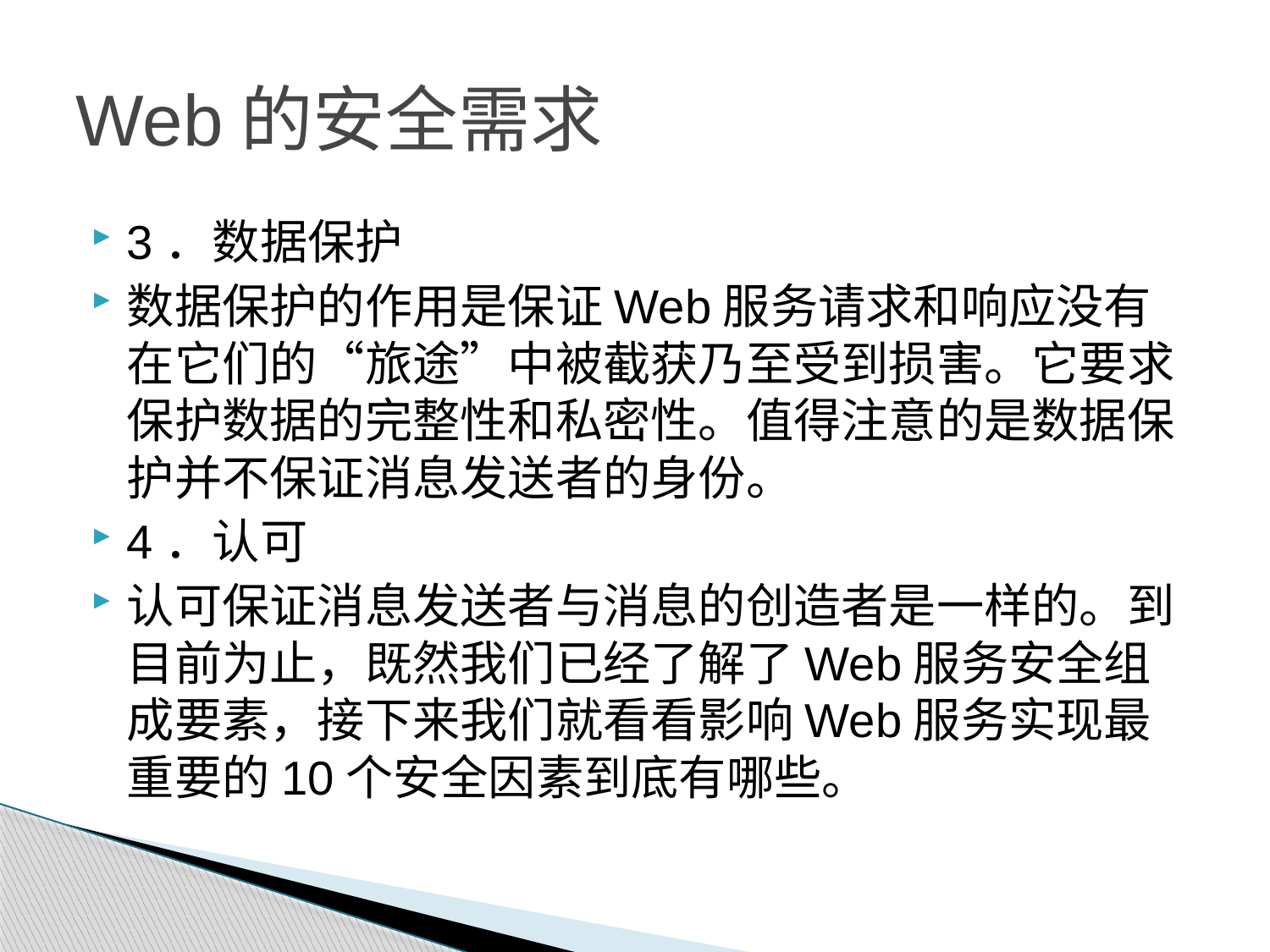

# Web的安全需求
3．数据保护
数据保护的作用是保证Web服务请求和响应没有在它们的“旅途”中被截获乃至受到损害。它要求保护数据的完整性和私密性。值得注意的是数据保护并不保证消息发送者的身份。
4．认可
认可保证消息发送者与消息的创造者是一样的。到目前为止，既然我们已经了解了Web服务安全组成要素，接下来我们就看看影响Web服务实现最重要的10个安全因素到底有哪些。